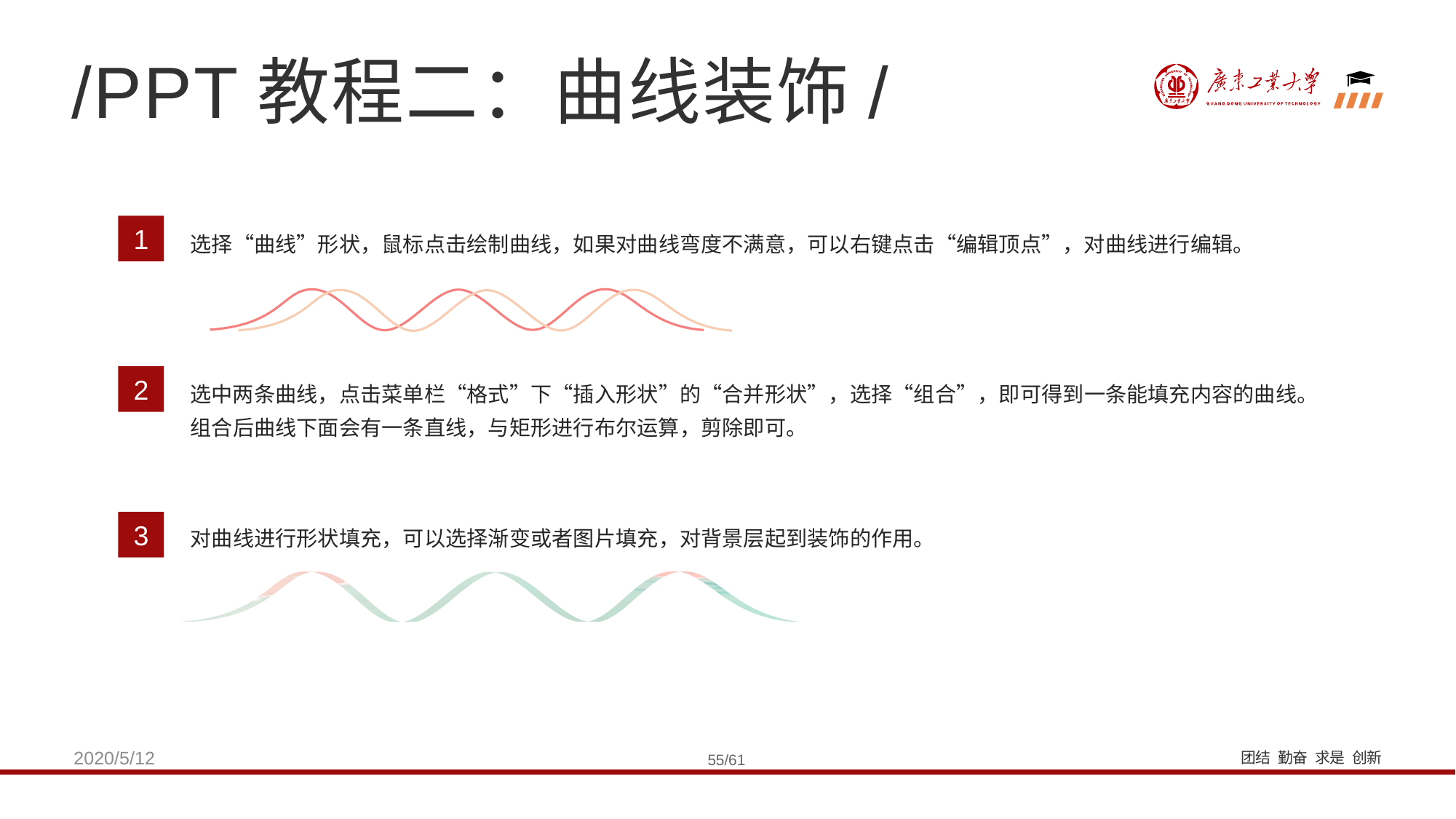

/PPT教程二：曲线装饰/
1
选择“曲线”形状，鼠标点击绘制曲线，如果对曲线弯度不满意，可以右键点击“编辑顶点”，对曲线进行编辑。

2
选中两条曲线，点击菜单栏“格式”下“插入形状”的“合并形状”，选择“组合”，即可得到一条能填充内容的曲线。
组合后曲线下面会有一条直线，与矩形进行布尔运算，剪除即可。
3
对曲线进行形状填充，可以选择渐变或者图片填充，对背景层起到装饰的作用。